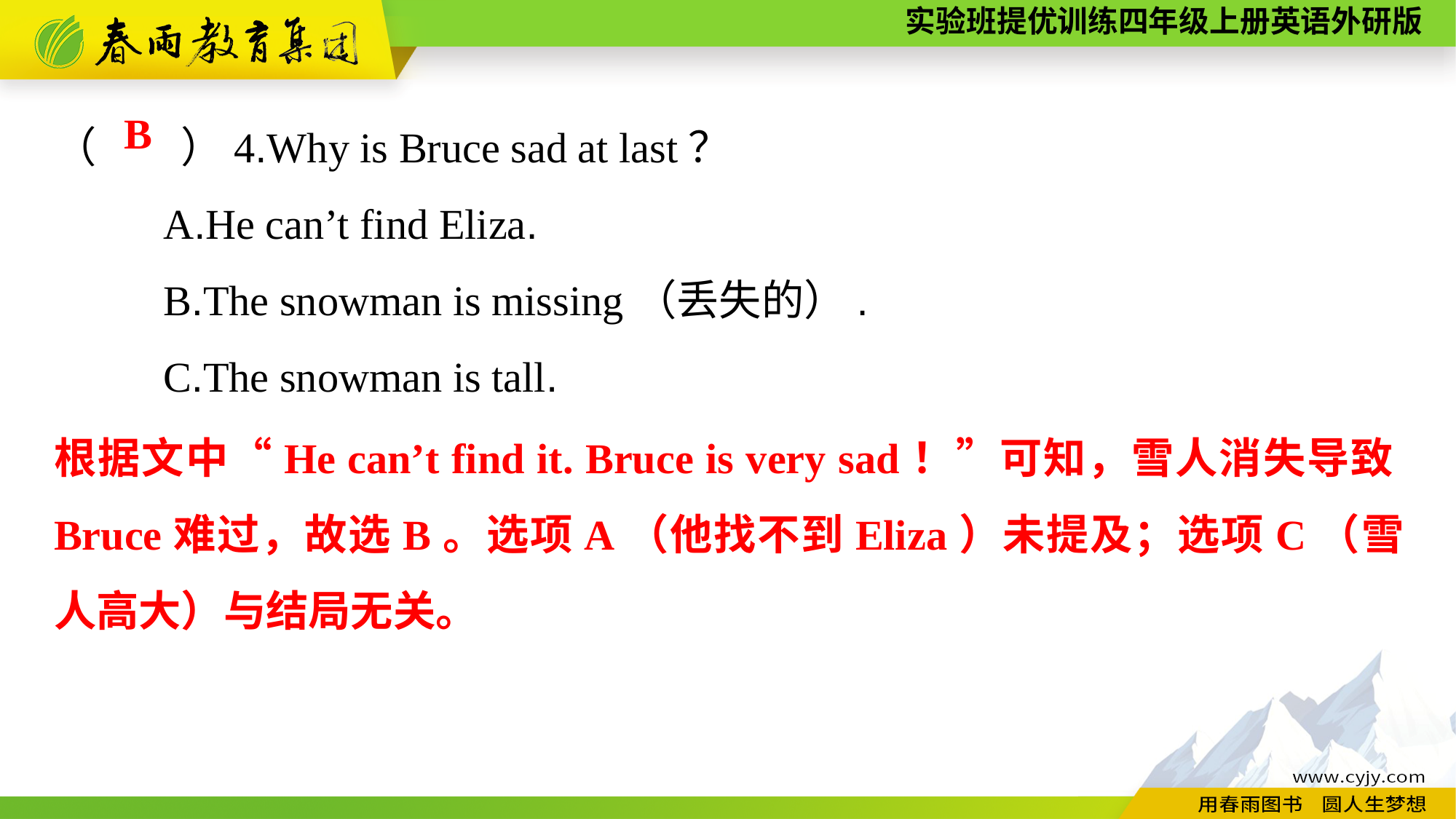

（　　）4.Why is Bruce sad at last？
	A.He can’t find Eliza.
	B.The snowman is missing（丢失的）.
	C.The snowman is tall.
 B
根据文中“He can’t find it. Bruce is very sad！”可知，雪人消失导致Bruce难过，故选B。选项A（他找不到Eliza）未提及；选项C（雪人高大）与结局无关。